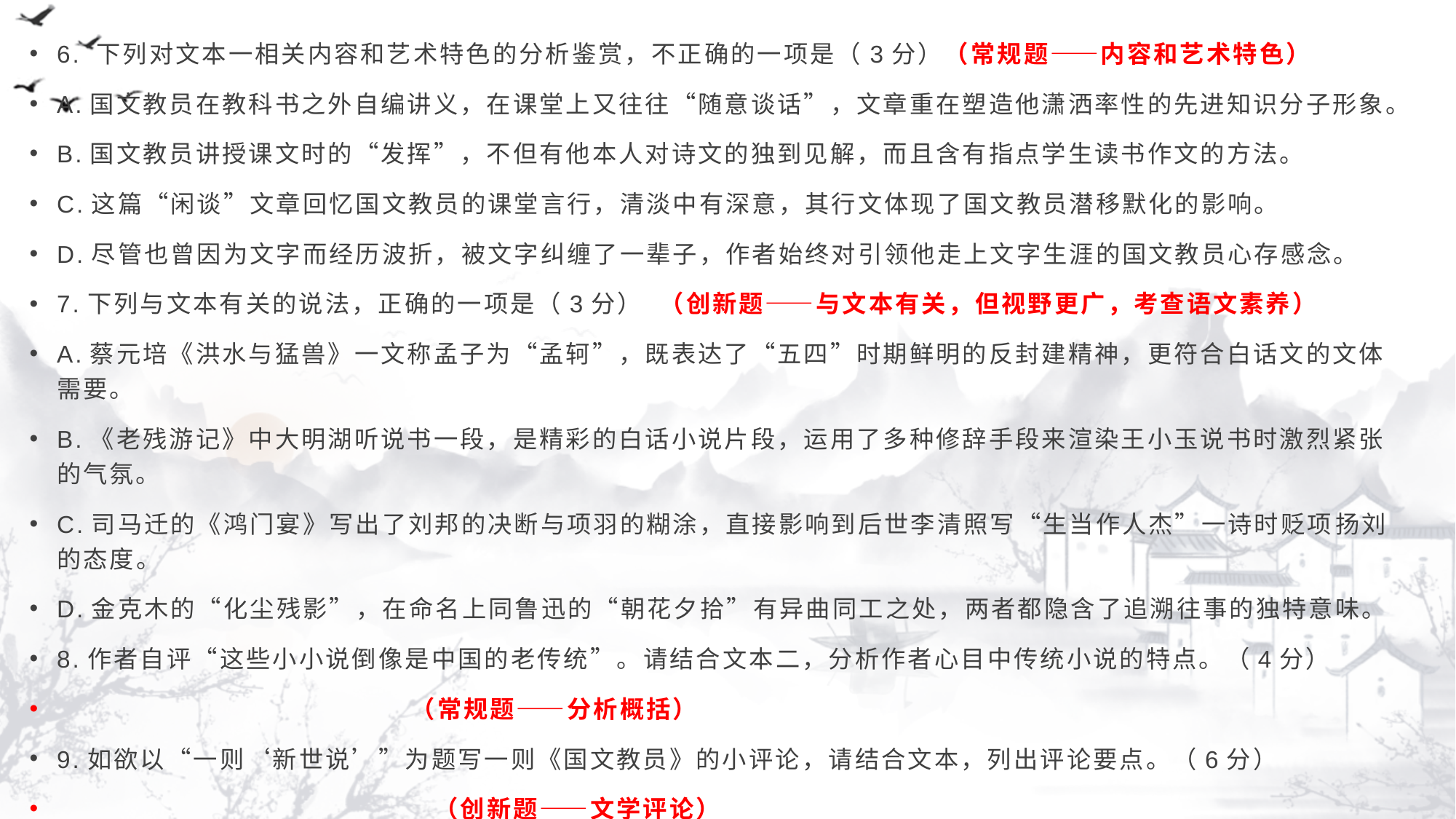

6. 下列对文本一相关内容和艺术特色的分析鉴赏，不正确的一项是（3分）（常规题——内容和艺术特色）
A.国文教员在教科书之外自编讲义，在课堂上又往往“随意谈话”，文章重在塑造他潇洒率性的先进知识分子形象。
B.国文教员讲授课文时的“发挥”，不但有他本人对诗文的独到见解，而且含有指点学生读书作文的方法。
C.这篇“闲谈”文章回忆国文教员的课堂言行，清淡中有深意，其行文体现了国文教员潜移默化的影响。
D.尽管也曾因为文字而经历波折，被文字纠缠了一辈子，作者始终对引领他走上文字生涯的国文教员心存感念。
7.下列与文本有关的说法，正确的一项是（3分）  （创新题——与文本有关，但视野更广，考查语文素养）
A.蔡元培《洪水与猛兽》一文称孟子为“孟轲”，既表达了“五四”时期鲜明的反封建精神，更符合白话文的文体需要。
B.《老残游记》中大明湖听说书一段，是精彩的白话小说片段，运用了多种修辞手段来渲染王小玉说书时激烈紧张的气氛。
C.司马迁的《鸿门宴》写出了刘邦的决断与项羽的糊涂，直接影响到后世李清照写“生当作人杰”一诗时贬项扬刘的态度。
D.金克木的“化尘残影”，在命名上同鲁迅的“朝花夕拾”有异曲同工之处，两者都隐含了追溯往事的独特意味。
8.作者自评“这些小小说倒像是中国的老传统”。请结合文本二，分析作者心目中传统小说的特点。（4分）
                                             （常规题——分析概括）
9.如欲以“一则‘新世说’”为题写一则《国文教员》的小评论，请结合文本，列出评论要点。（6分）
                                                （创新题——文学评论）
#